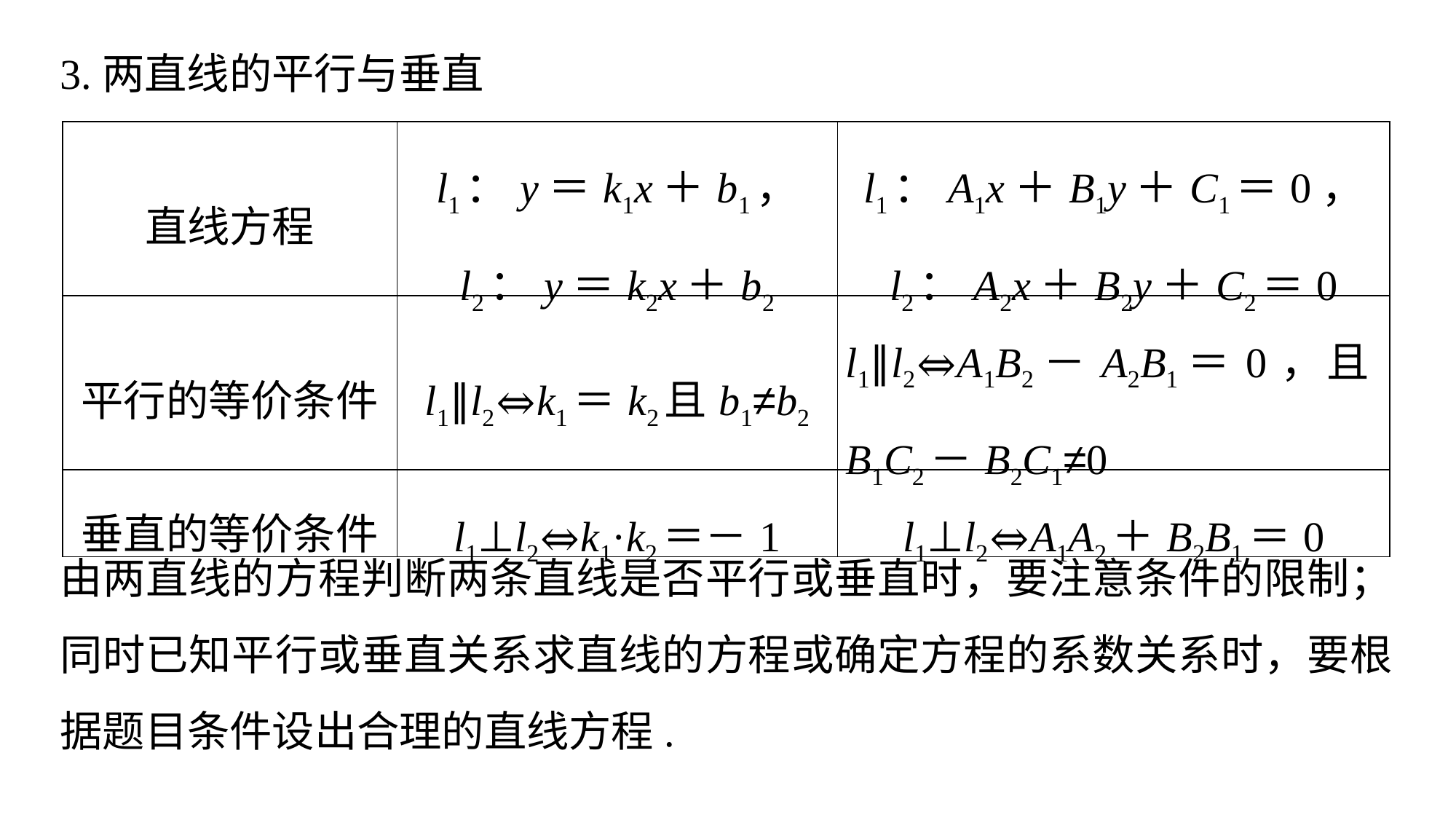

3.两直线的平行与垂直
| 直线方程 | l1：y＝k1x＋b1， l2：y＝k2x＋b2 | l1：A1x＋B1y＋C1＝0， l2：A2x＋B2y＋C2＝0 |
| --- | --- | --- |
| 平行的等价条件 | l1∥l2⇔k1＝k2且b1≠b2 | l1∥l2⇔A1B2－A2B1＝0，且B1C2－B2C1≠0 |
| 垂直的等价条件 | l1⊥l2⇔k1·k2＝－1 | l1⊥l2⇔A1A2＋B2B1＝0 |
由两直线的方程判断两条直线是否平行或垂直时，要注意条件的限制；同时已知平行或垂直关系求直线的方程或确定方程的系数关系时，要根据题目条件设出合理的直线方程.